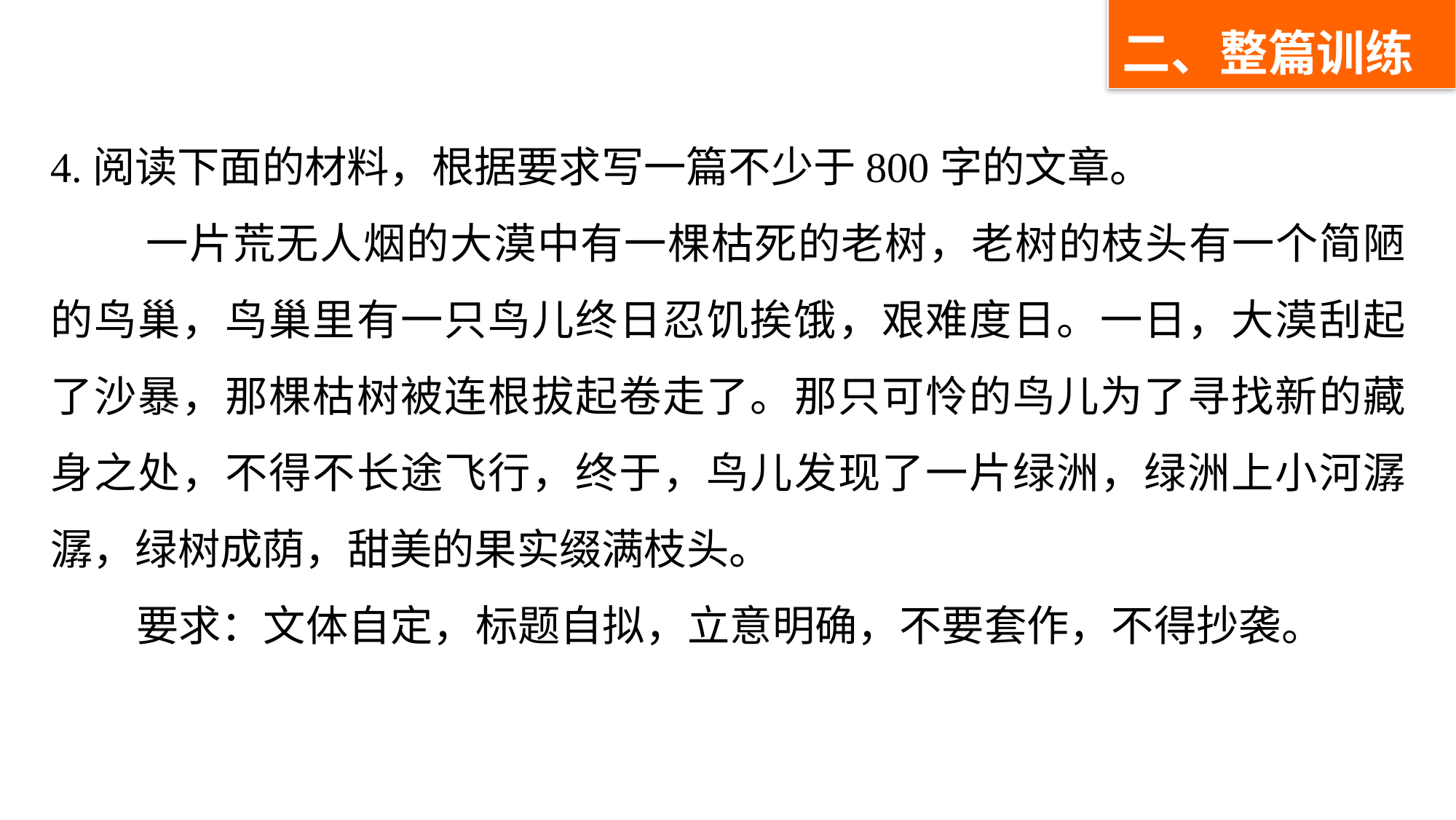

二、整篇训练
4.阅读下面的材料，根据要求写一篇不少于800字的文章。
        一片荒无人烟的大漠中有一棵枯死的老树，老树的枝头有一个简陋的鸟巢，鸟巢里有一只鸟儿终日忍饥挨饿，艰难度日。一日，大漠刮起了沙暴，那棵枯树被连根拔起卷走了。那只可怜的鸟儿为了寻找新的藏身之处，不得不长途飞行，终于，鸟儿发现了一片绿洲，绿洲上小河潺潺，绿树成荫，甜美的果实缀满枝头。
        要求：文体自定，标题自拟，立意明确，不要套作，不得抄袭。